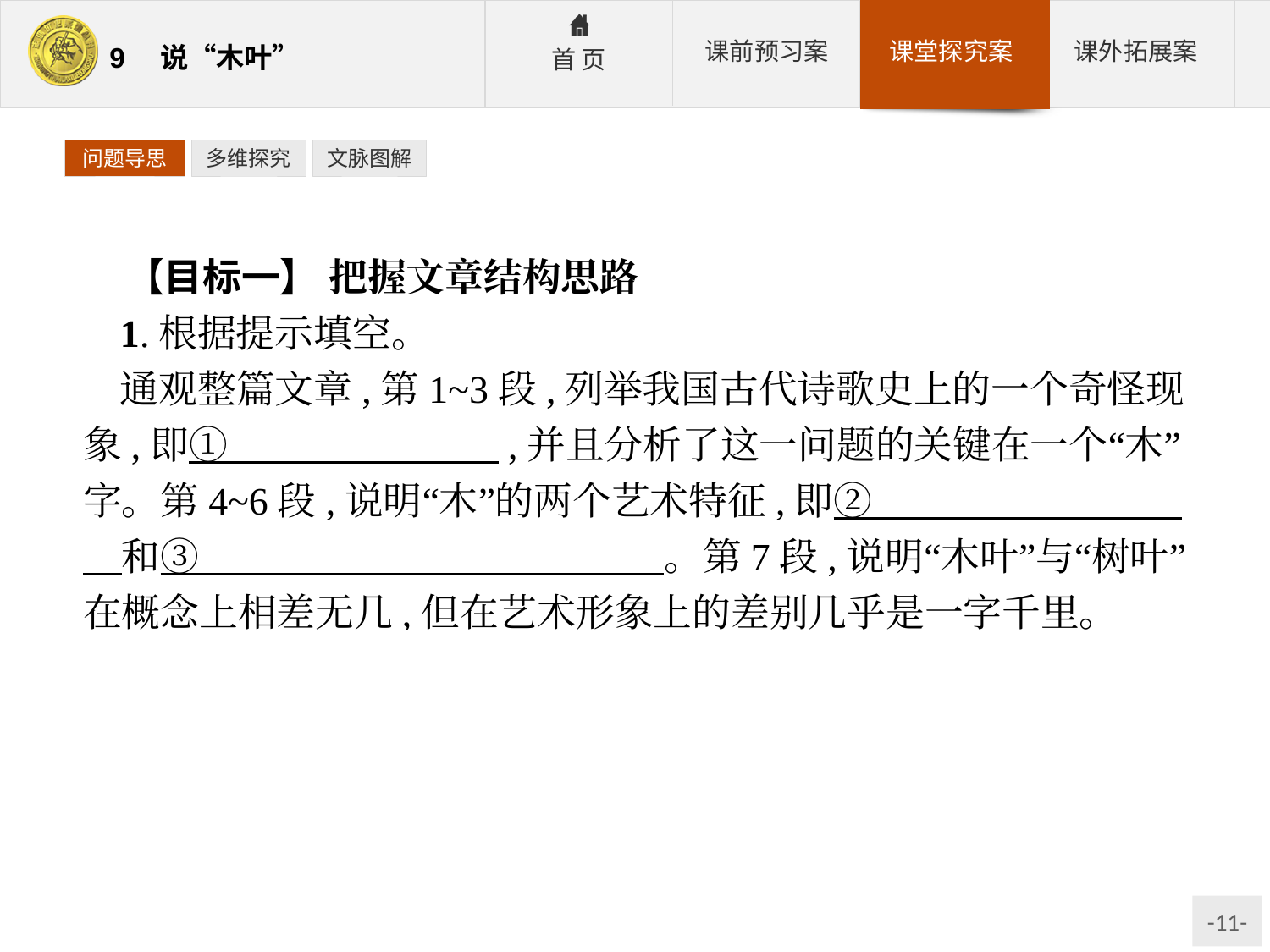

问题导思
多维探究
文脉图解
【目标一】 把握文章结构思路
1.根据提示填空。
通观整篇文章,第1~3段,列举我国古代诗歌史上的一个奇怪现象,即①　　　　　　　,并且分析了这一问题的关键在一个“木”字。第4~6段,说明“木”的两个艺术特征,即②　　　　　　　　　和③　　　　　　　　　　　　。第7段,说明“木叶”与“树叶”在概念上相差无几,但在艺术形象上的差别几乎是一字千里。
参考答案:①“木叶”成为诗人钟爱的一个形象　②含有落叶的因素　③有颜色的暗示性